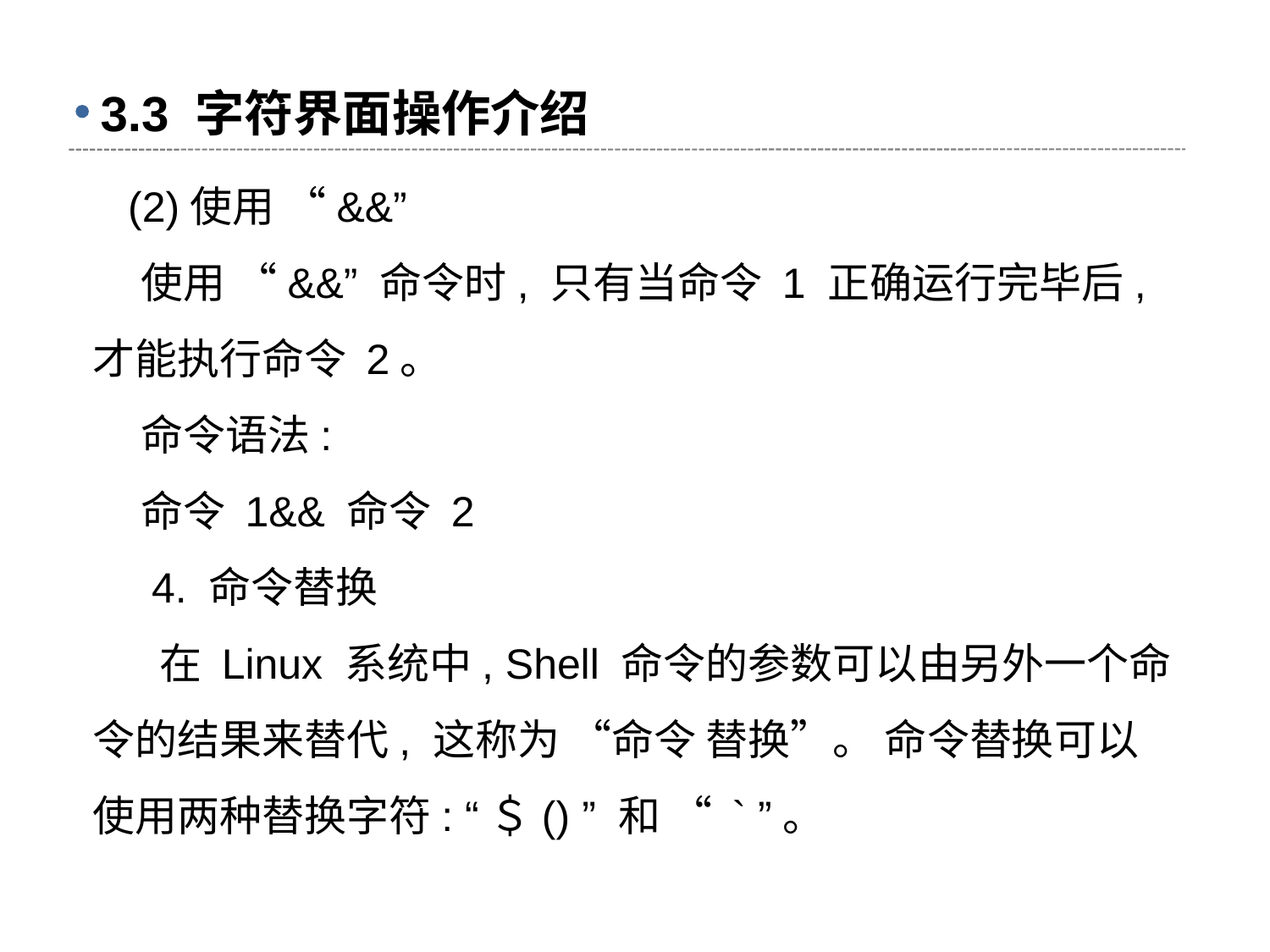

# 3.3 字符界面操作介绍
   (2)使用 “&&”
    使用 “&&” 命令时, 只有当命令 1 正确运行完毕后, 才能执行命令 2。
    命令语法:
    命令 1&& 命令 2
     4. 命令替换
      在 Linux 系统中, Shell 命令的参数可以由另外一个命令的结果来替代, 这称为 “命令 替换”。 命令替换可以使用两种替换字符: “＄() ” 和 “ ` ”。